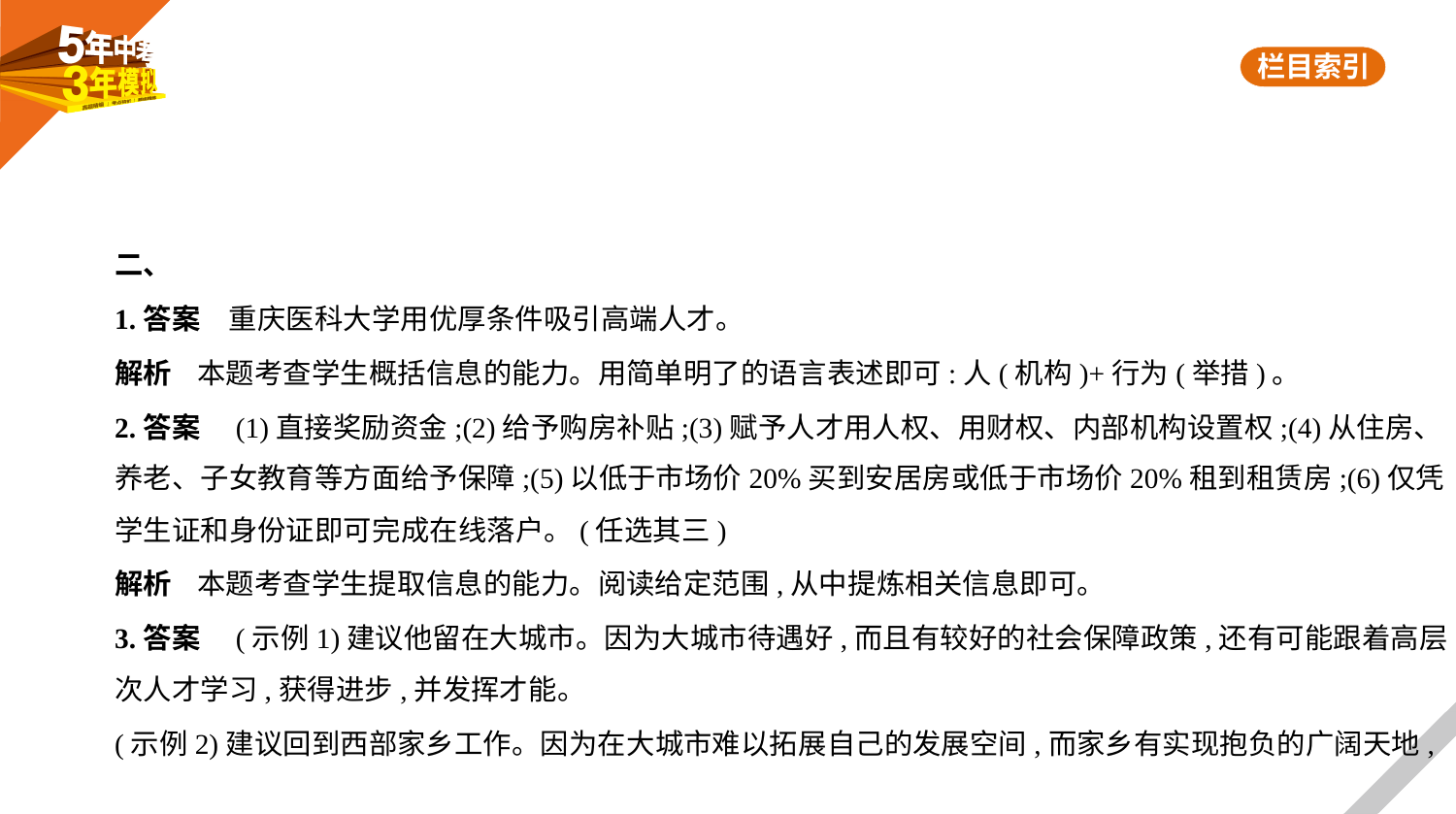

二、
1.答案　重庆医科大学用优厚条件吸引高端人才。
解析    本题考查学生概括信息的能力。用简单明了的语言表述即可:人(机构)+行为(举措)。
2.答案　(1)直接奖励资金;(2)给予购房补贴;(3)赋予人才用人权、用财权、内部机构设置权;(4)从住房、
养老、子女教育等方面给予保障;(5)以低于市场价20%买到安居房或低于市场价20%租到租赁房;(6)仅凭
学生证和身份证即可完成在线落户。(任选其三)
解析    本题考查学生提取信息的能力。阅读给定范围,从中提炼相关信息即可。
3.答案　(示例1)建议他留在大城市。因为大城市待遇好,而且有较好的社会保障政策,还有可能跟着高层
次人才学习,获得进步,并发挥才能。
(示例2)建议回到西部家乡工作。因为在大城市难以拓展自己的发展空间,而家乡有实现抱负的广阔天地,